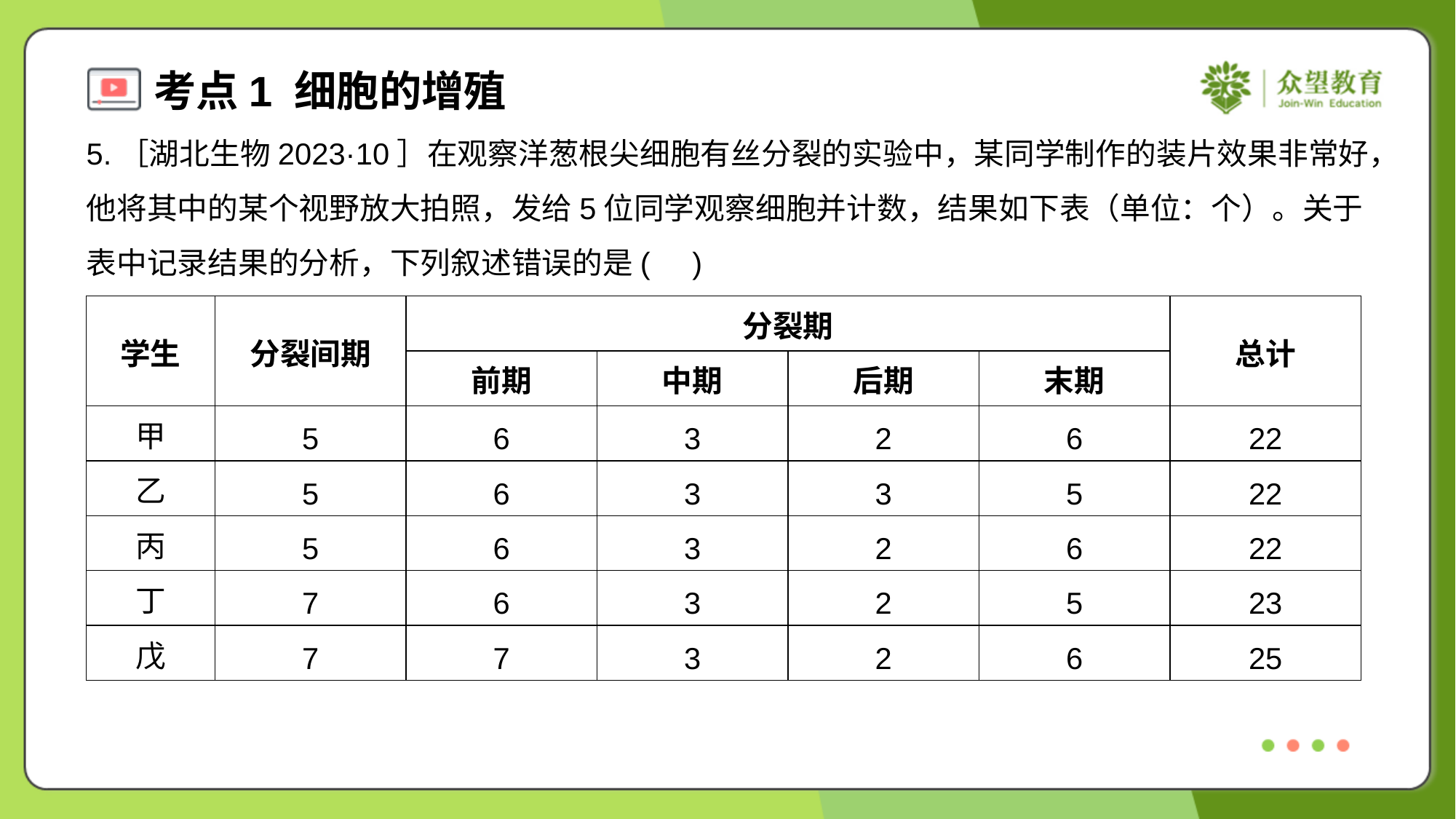

5.［湖北生物2023·10］在观察洋葱根尖细胞有丝分裂的实验中，某同学制作的装片效果非常好，
他将其中的某个视野放大拍照，发给5位同学观察细胞并计数，结果如下表（单位：个）。关于
表中记录结果的分析，下列叙述错误的是(     )
| 学生 | 分裂间期 | 分裂期 |  |  |  | 总计 |
| --- | --- | --- | --- | --- | --- | --- |
|  |  | 前期 | 中期 | 后期 | 末期 |  |
| 甲 | 5 | 6 | 3 | 2 | 6 | 22 |
| 乙 | 5 | 6 | 3 | 3 | 5 | 22 |
| 丙 | 5 | 6 | 3 | 2 | 6 | 22 |
| 丁 | 7 | 6 | 3 | 2 | 5 | 23 |
| 戊 | 7 | 7 | 3 | 2 | 6 | 25 |